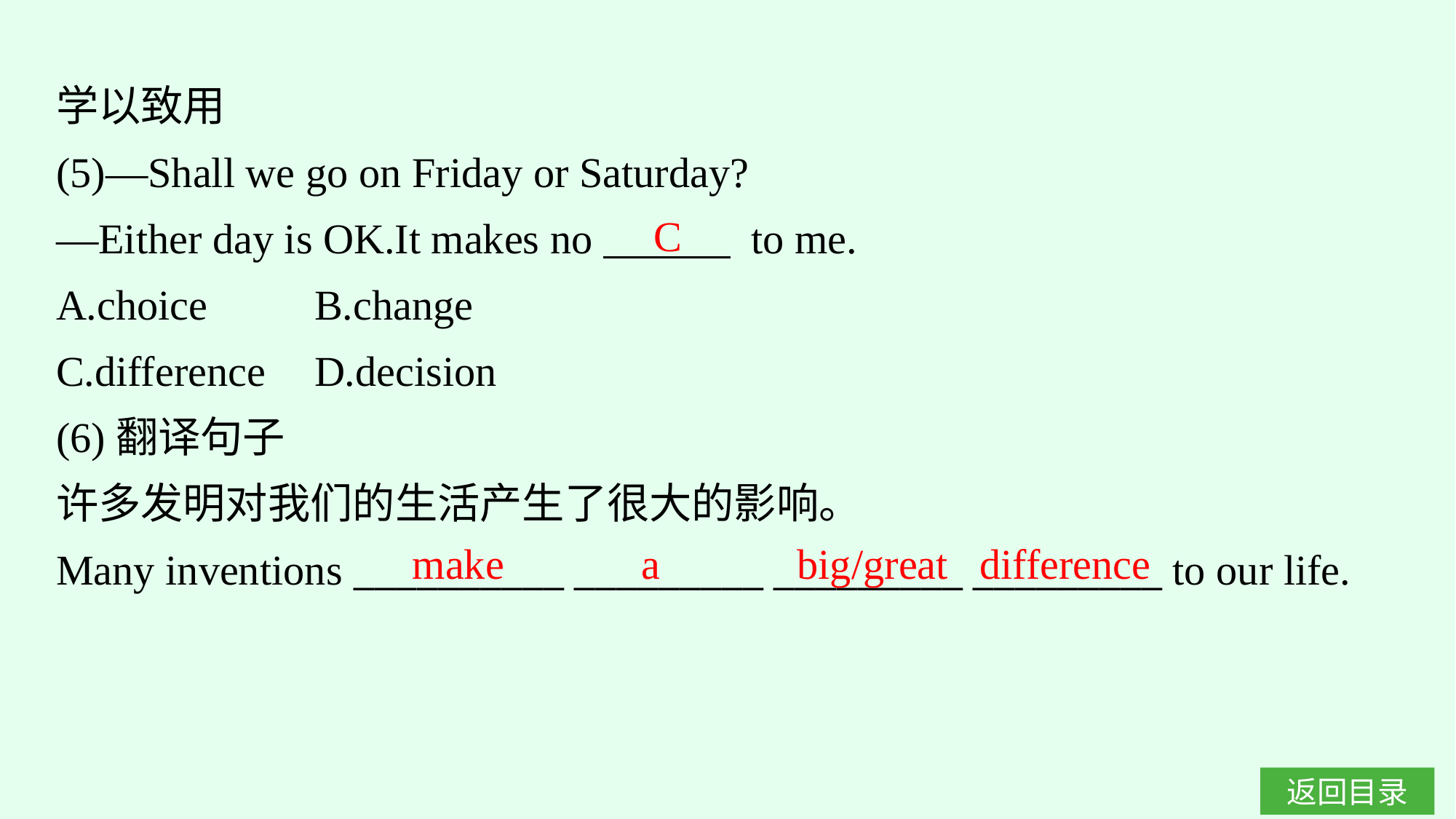

学以致用
(5)—Shall we go on Friday or Saturday?
—Either day is OK.It makes no　　　 to me.
A.choice	B.change
C.difference	D.decision
(6)翻译句子
许多发明对我们的生活产生了很大的影响。
Many inventions __________ _________ _________ _________ to our life.
C
make             a             big/great   difference